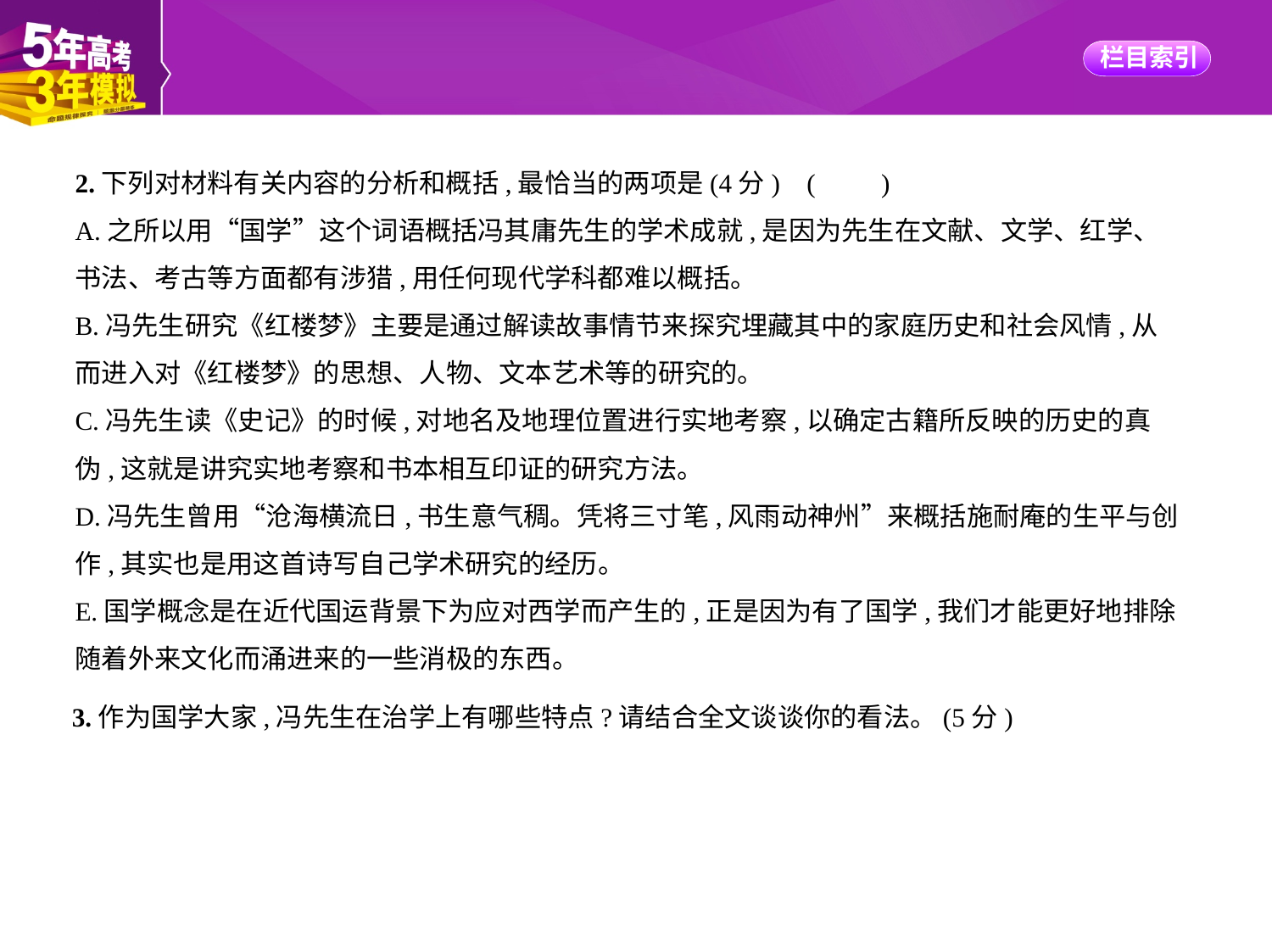

2.下列对材料有关内容的分析和概括,最恰当的两项是(4分) (　　)
A.之所以用“国学”这个词语概括冯其庸先生的学术成就,是因为先生在文献、文学、红学、
书法、考古等方面都有涉猎,用任何现代学科都难以概括。
B.冯先生研究《红楼梦》主要是通过解读故事情节来探究埋藏其中的家庭历史和社会风情,从
而进入对《红楼梦》的思想、人物、文本艺术等的研究的。
C.冯先生读《史记》的时候,对地名及地理位置进行实地考察,以确定古籍所反映的历史的真
伪,这就是讲究实地考察和书本相互印证的研究方法。
D.冯先生曾用“沧海横流日,书生意气稠。凭将三寸笔,风雨动神州”来概括施耐庵的生平与创
作,其实也是用这首诗写自己学术研究的经历。
E.国学概念是在近代国运背景下为应对西学而产生的,正是因为有了国学,我们才能更好地排除
随着外来文化而涌进来的一些消极的东西。
3.作为国学大家,冯先生在治学上有哪些特点?请结合全文谈谈你的看法。(5分)